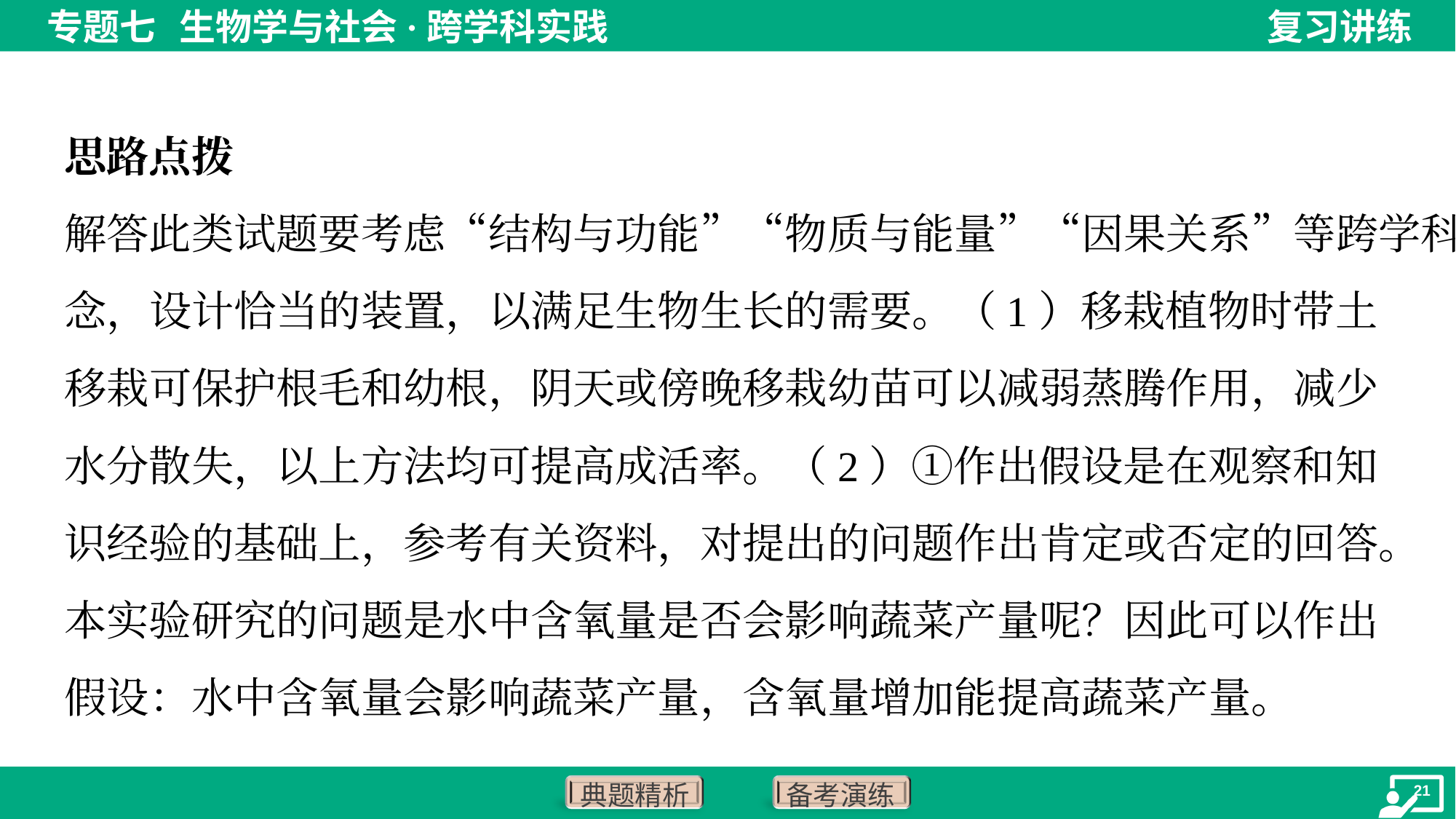

思路点拨
解答此类试题要考虑“结构与功能”“物质与能量”“因果关系”等跨学科概
念，设计恰当的装置，以满足生物生长的需要。（1）移栽植物时带土
移栽可保护根毛和幼根，阴天或傍晚移栽幼苗可以减弱蒸腾作用，减少
水分散失，以上方法均可提高成活率。（2）①作出假设是在观察和知
识经验的基础上，参考有关资料，对提出的问题作出肯定或否定的回答。
本实验研究的问题是水中含氧量是否会影响蔬菜产量呢？因此可以作出
假设：水中含氧量会影响蔬菜产量，含氧量增加能提高蔬菜产量。